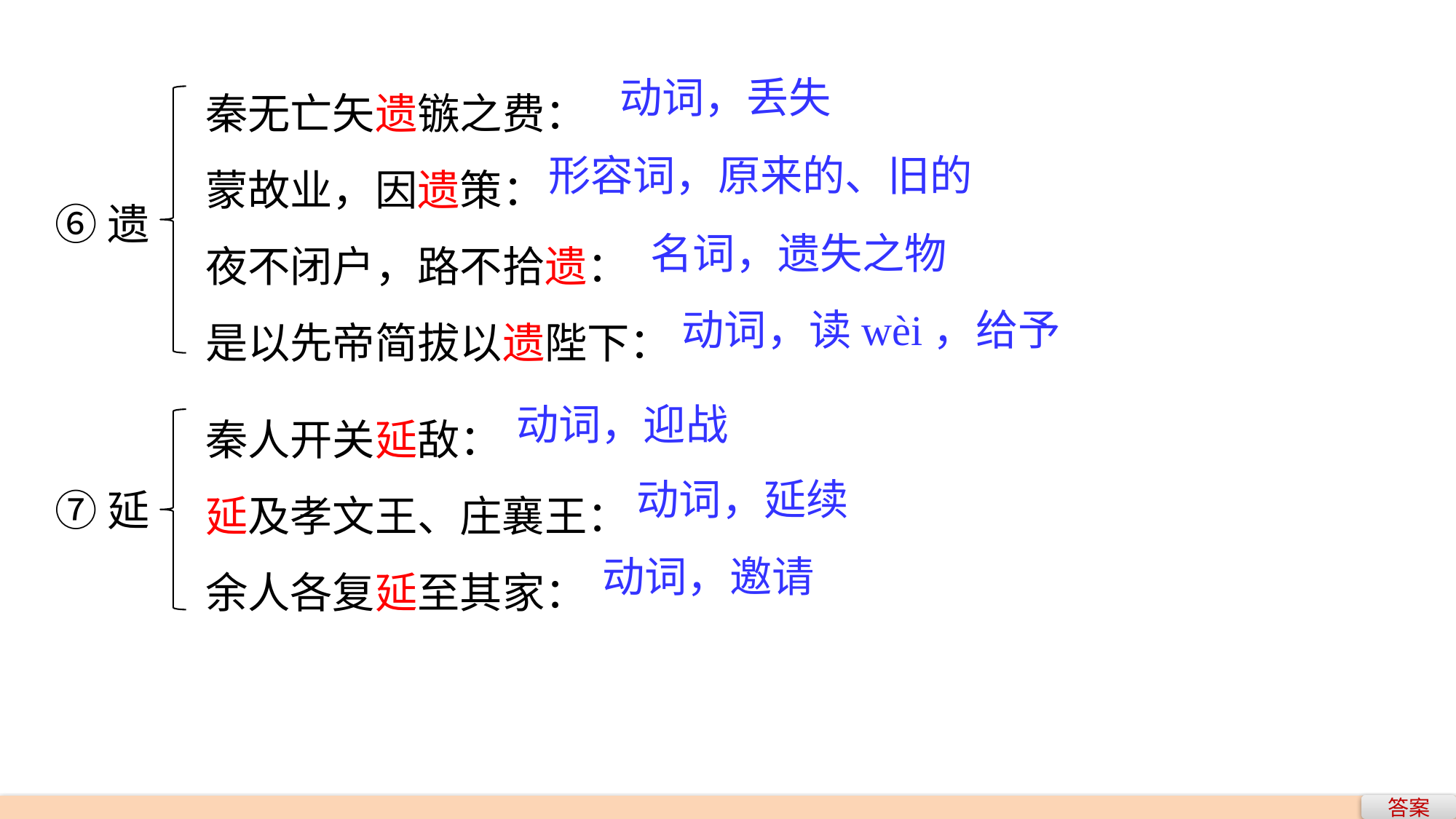

秦无亡矢遗镞之费：
蒙故业，因遗策：
夜不闭户，路不拾遗：
是以先帝简拔以遗陛下：
动词，丢失

形容词，原来的、旧的
⑥遗
名词，遗失之物
动词，读wèi，给予
秦人开关延敌：
延及孝文王、庄襄王：
余人各复延至其家：
动词，迎战

动词，延续
⑦延
动词，邀请
答案